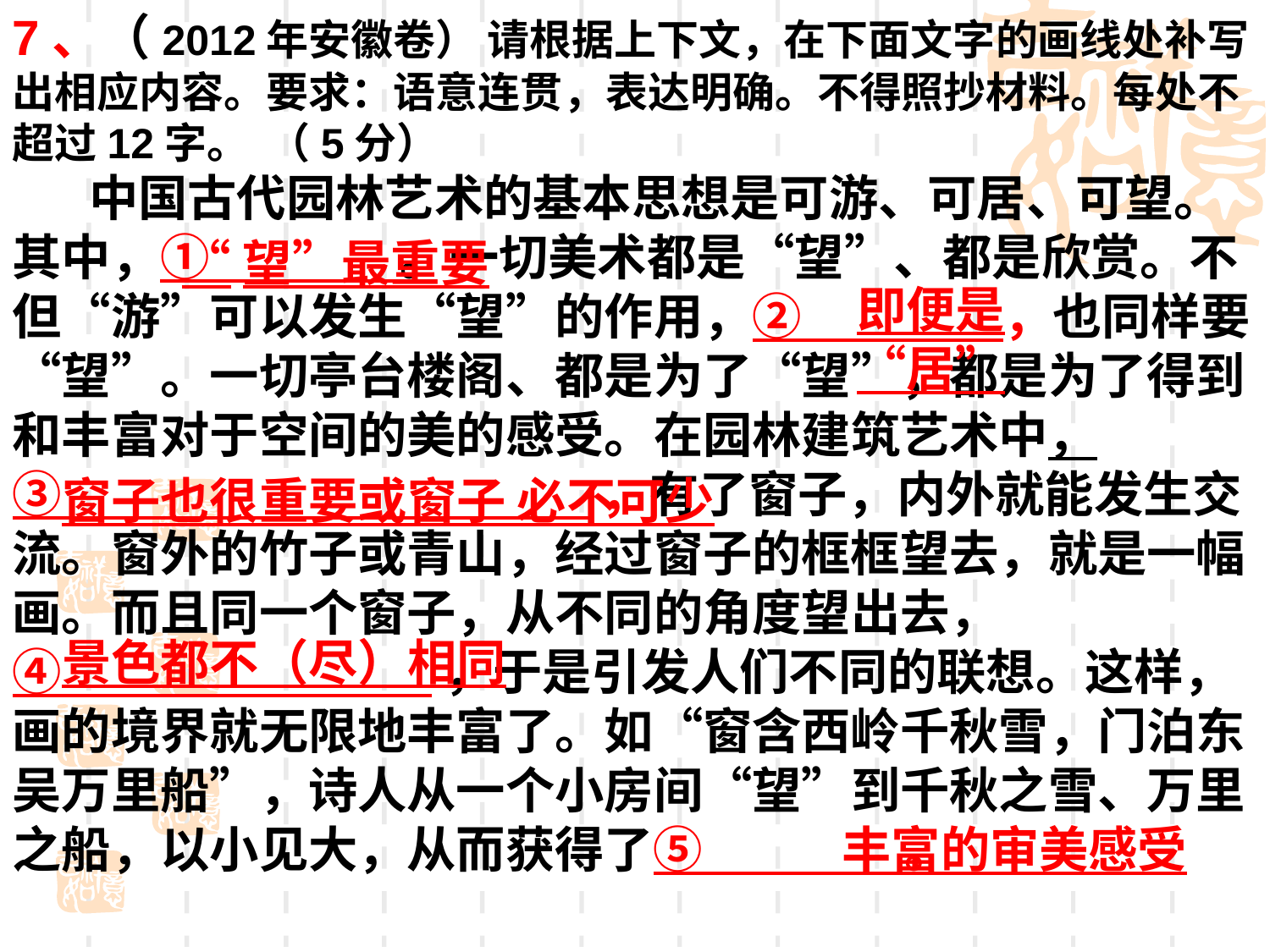

7、（2012年安徽卷） 请根据上下文，在下面文字的画线处补写出相应内容。要求：语意连贯，表达明确。不得照抄材料。每处不超过12字。  （5分）
       中国古代园林艺术的基本思想是可游、可居、可望。其中，①                 。一切美术都是“望”、都是欣赏。不但“游”可以发生“望”的作用，②                  ，也同样要“望”。一切亭台楼阁、都是为了“望”，都是为了得到和丰富对于空间的美的感受。在园林建筑艺术中，
③                                               ，有了窗子，内外就能发生交流。窗外的竹子或青山，经过窗子的框框望去，就是一幅画。而且同一个窗子，从不同的角度望出去，
④                                 ，于是引发人们不同的联想。这样，画的境界就无限地丰富了。如“窗含西岭千秋雪，门泊东吴万里船”，诗人从一个小房间“望”到千秋之雪、万里之船，以小见大，从而获得了⑤                  。
“望”最重要
即便是“居”
窗子也很重要或窗子 必不可少
景色都不（尽）相同
丰富的审美感受